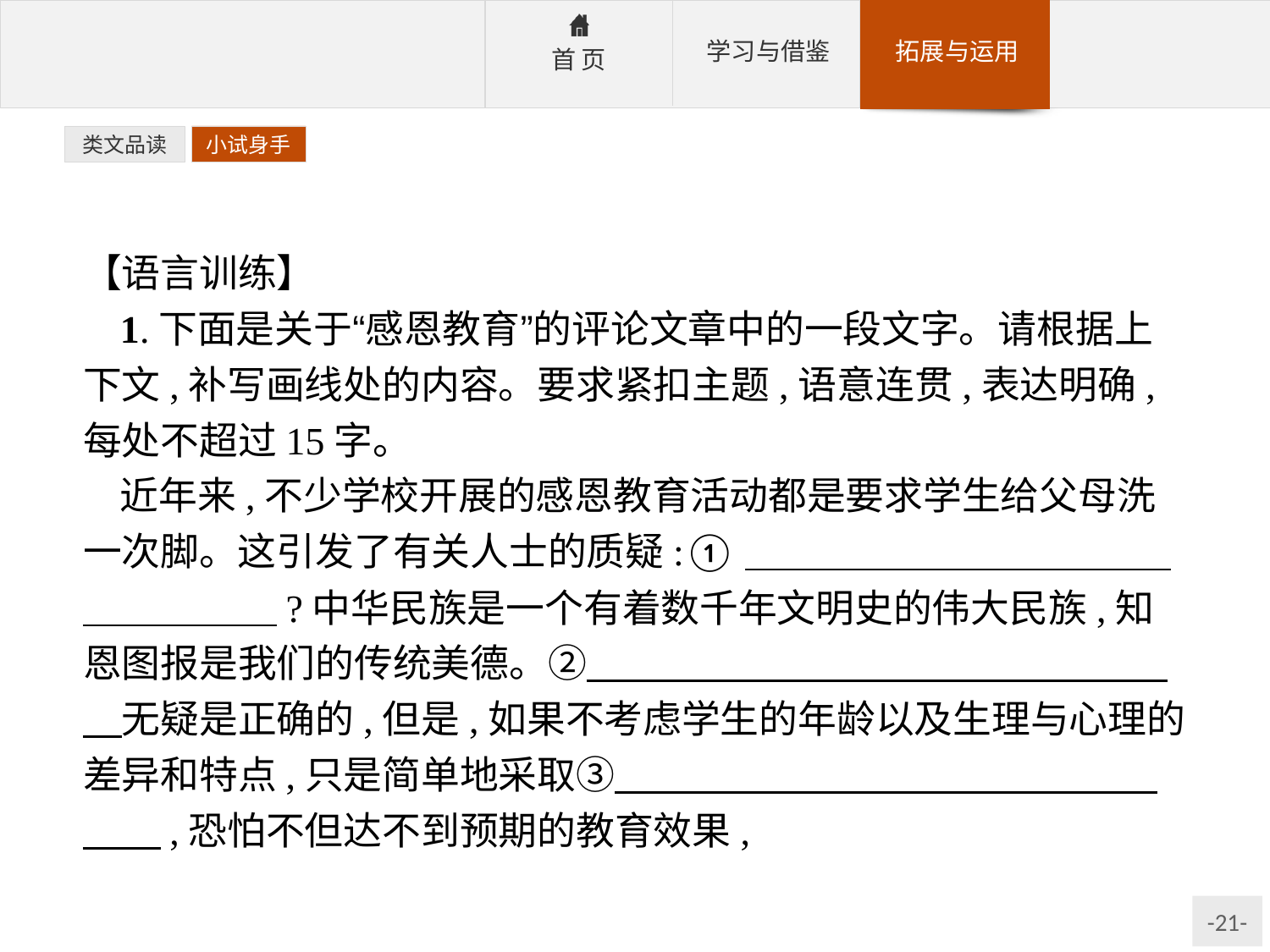

类文品读
小试身手
【语言训练】
1.下面是关于“感恩教育”的评论文章中的一段文字。请根据上下文,补写画线处的内容。要求紧扣主题,语意连贯,表达明确,每处不超过15字。
近年来,不少学校开展的感恩教育活动都是要求学生给父母洗一次脚。这引发了有关人士的质疑:①　　　　　　　　　　　　　　　　?中华民族是一个有着数千年文明史的伟大民族,知恩图报是我们的传统美德。②　　　　　　　　　　　　　　　　无疑是正确的,但是,如果不考虑学生的年龄以及生理与心理的差异和特点,只是简单地采取③　　　　　　　　　　　　　　　　,恐怕不但达不到预期的教育效果,